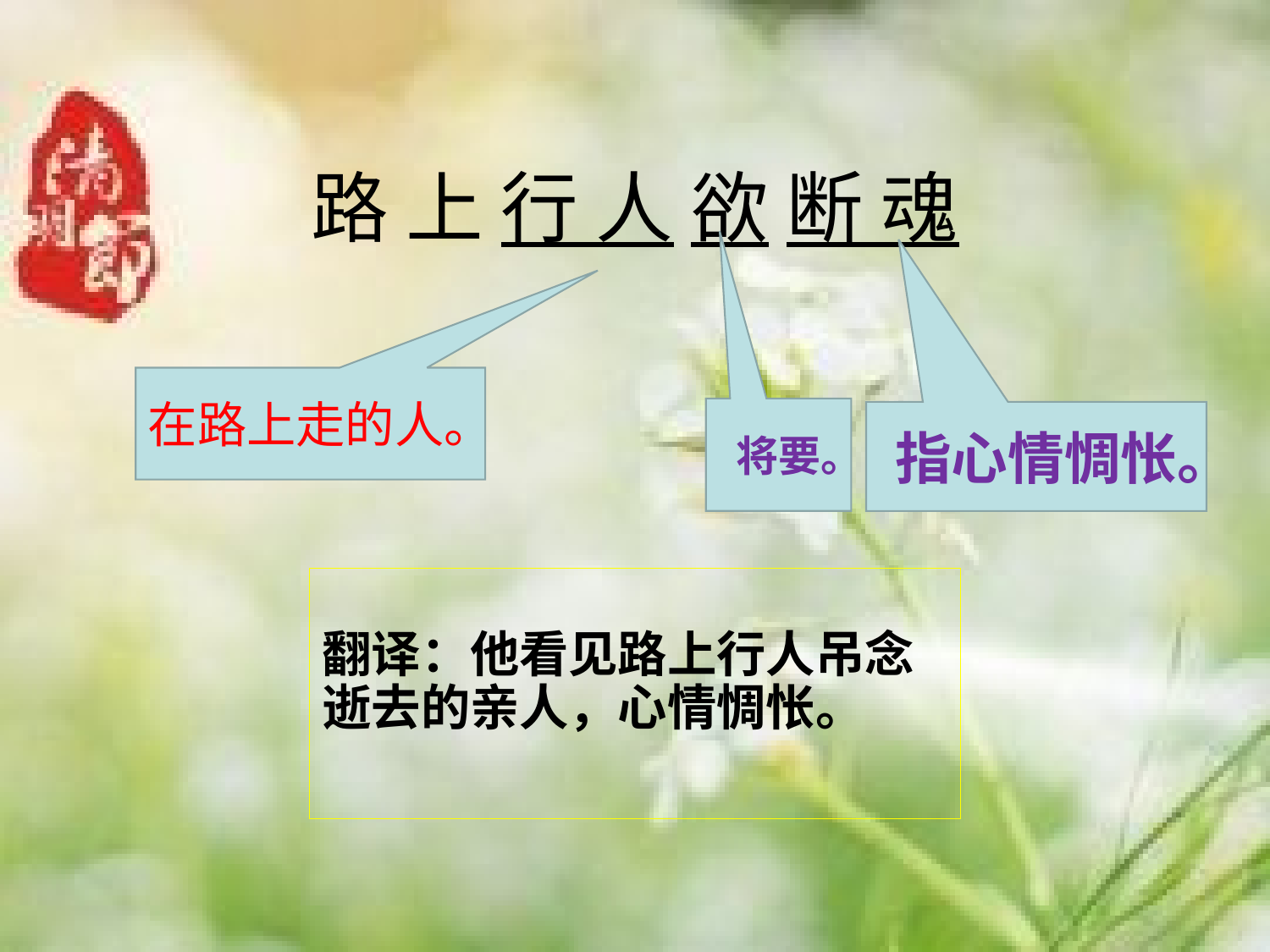

# 路 上 行 人 欲 断 魂
在路上走的人。
将要。
指心情惆怅。

翻译：他看见路上行人吊念逝去的亲人，心情惆怅。